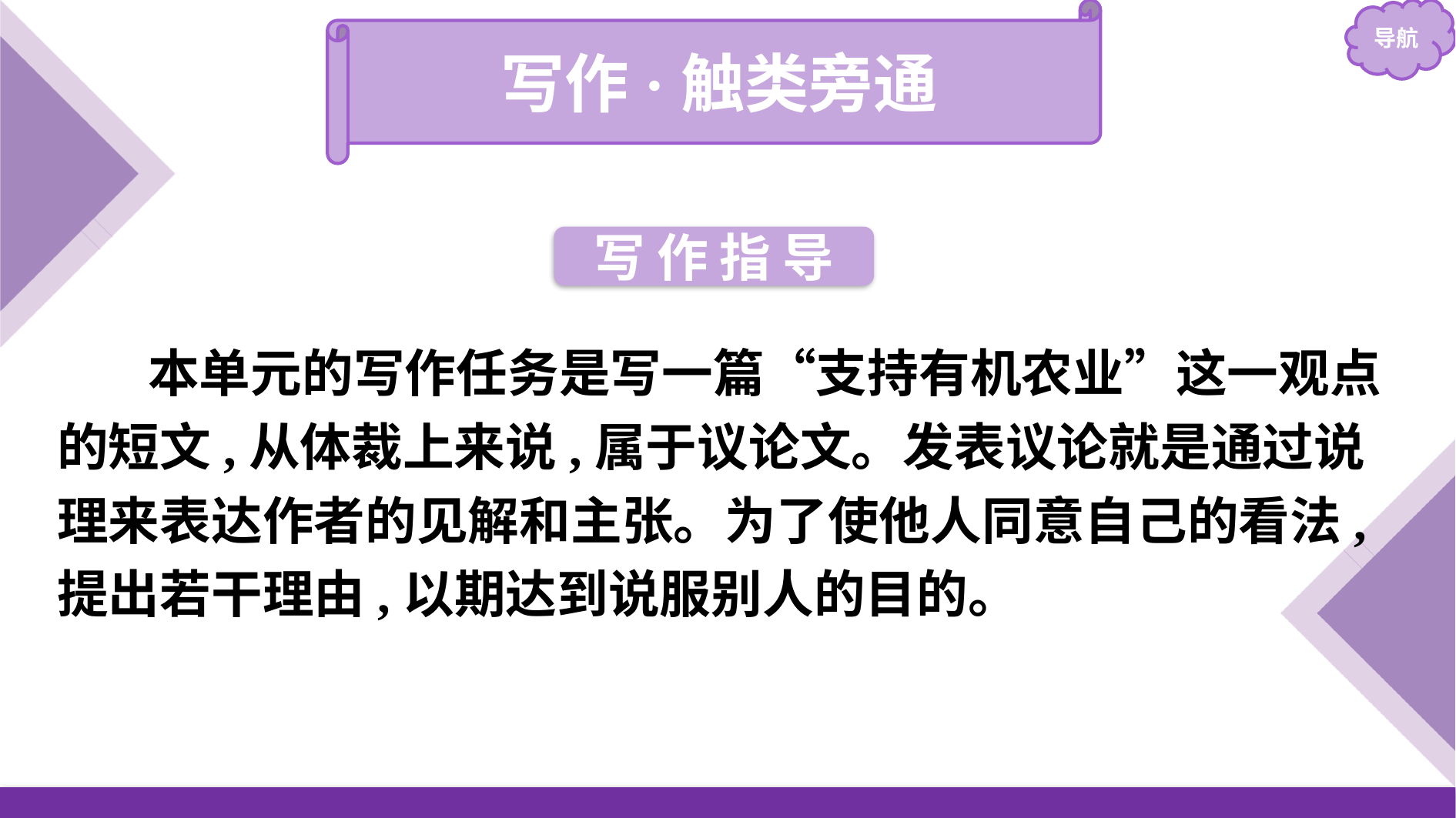

写作·触类旁通
写 作 指 导
本单元的写作任务是写一篇“支持有机农业”这一观点的短文,从体裁上来说,属于议论文。发表议论就是通过说理来表达作者的见解和主张。为了使他人同意自己的看法,提出若干理由,以期达到说服别人的目的。